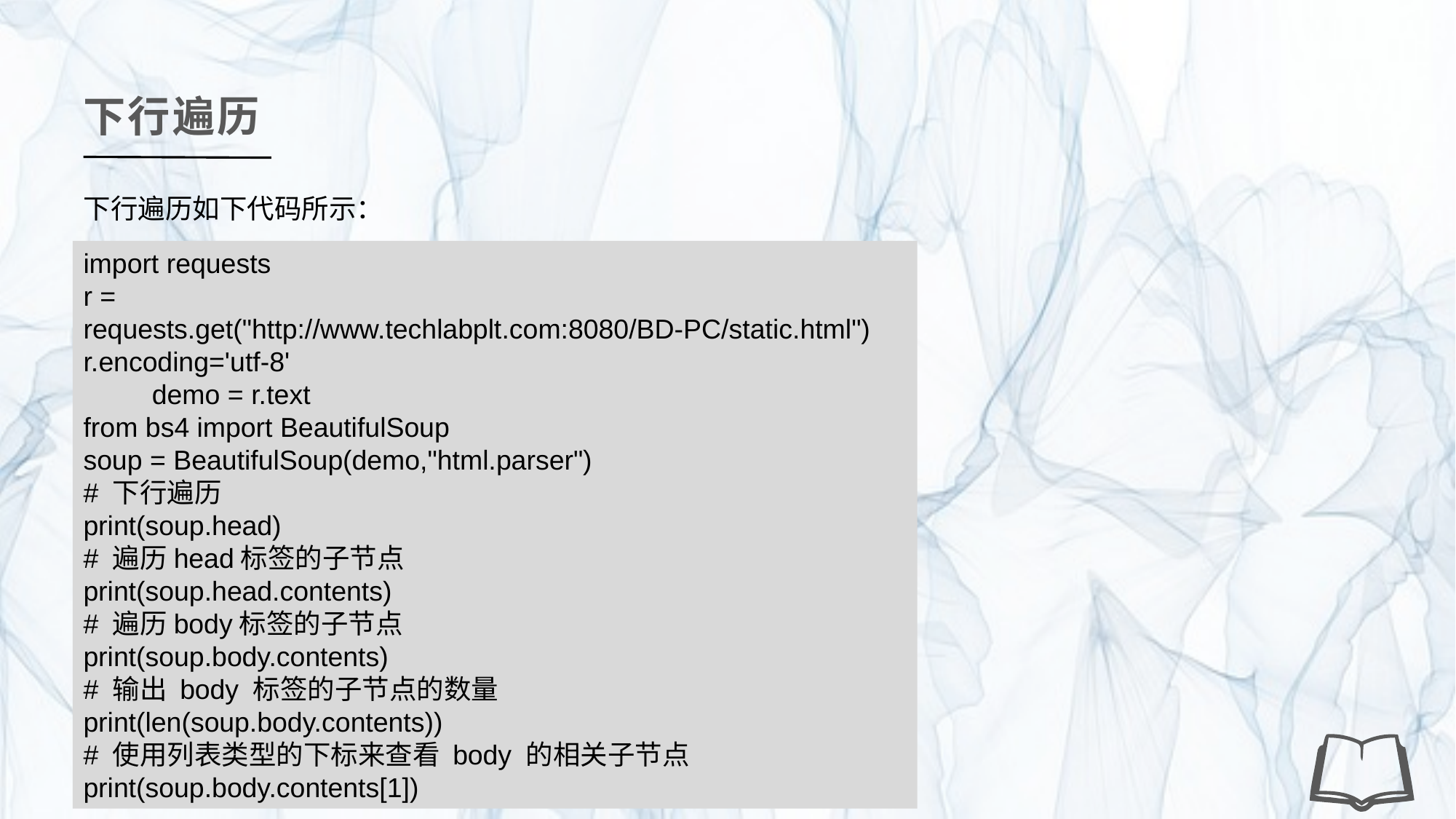

下行遍历
下行遍历如下代码所示：
import requests
r = requests.get("http://www.techlabplt.com:8080/BD-PC/static.html")
r.encoding='utf-8'
         demo = r.text
from bs4 import BeautifulSoup
soup = BeautifulSoup(demo,"html.parser")
# 下行遍历
print(soup.head)
# 遍历head标签的子节点
print(soup.head.contents)
# 遍历body标签的子节点
print(soup.body.contents)
# 输出 body 标签的子节点的数量
print(len(soup.body.contents))
# 使用列表类型的下标来查看 body 的相关子节点
print(soup.body.contents[1])

18